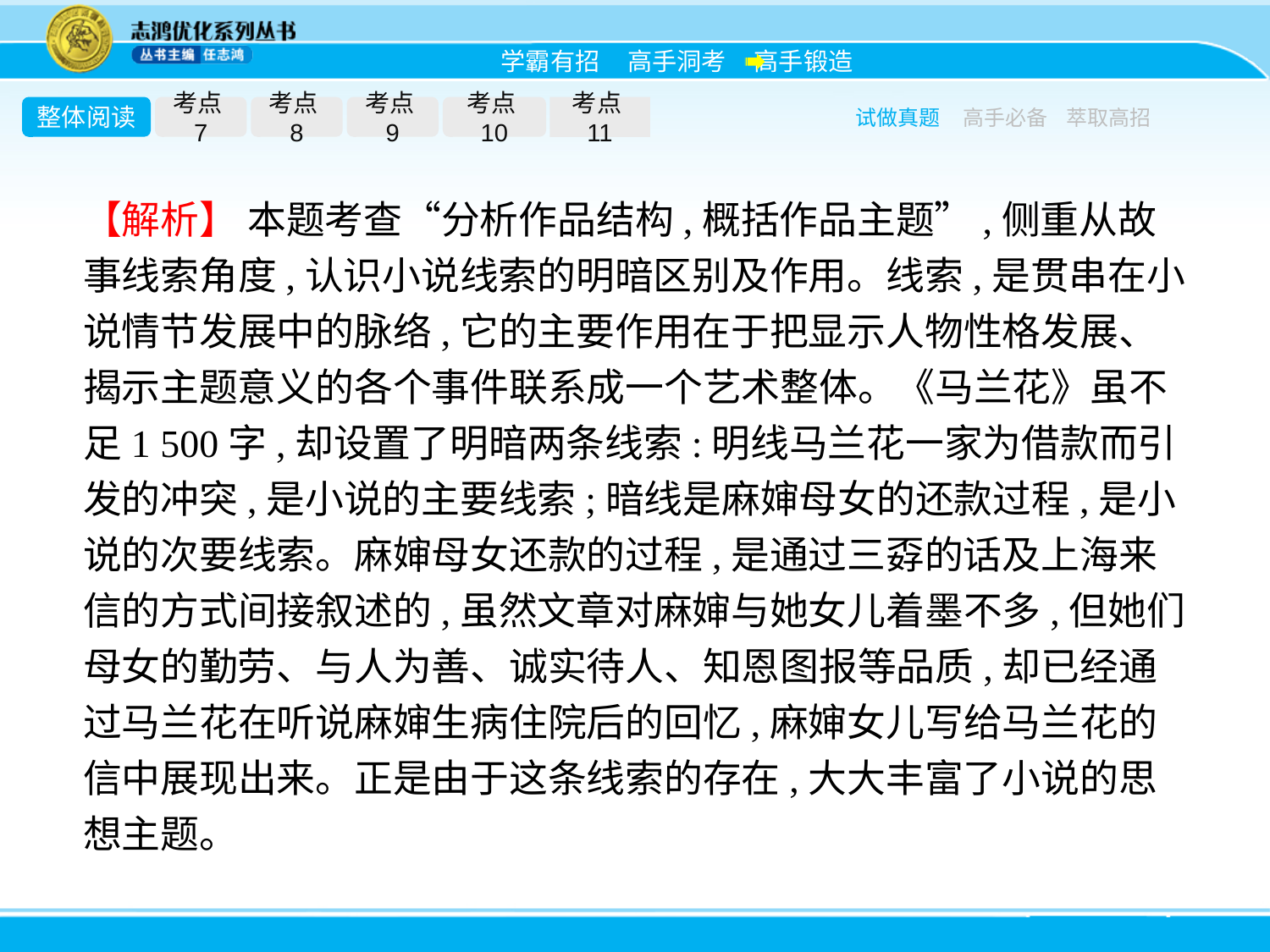

整体阅读
考点7
考点8
考点9
考点10
考点11
试做真题
高手必备
萃取高招
【解析】 本题考查“分析作品结构,概括作品主题”,侧重从故事线索角度,认识小说线索的明暗区别及作用。线索,是贯串在小说情节发展中的脉络,它的主要作用在于把显示人物性格发展、揭示主题意义的各个事件联系成一个艺术整体。《马兰花》虽不足1 500字,却设置了明暗两条线索:明线马兰花一家为借款而引发的冲突,是小说的主要线索;暗线是麻婶母女的还款过程,是小说的次要线索。麻婶母女还款的过程,是通过三孬的话及上海来信的方式间接叙述的,虽然文章对麻婶与她女儿着墨不多,但她们母女的勤劳、与人为善、诚实待人、知恩图报等品质,却已经通过马兰花在听说麻婶生病住院后的回忆,麻婶女儿写给马兰花的信中展现出来。正是由于这条线索的存在,大大丰富了小说的思想主题。